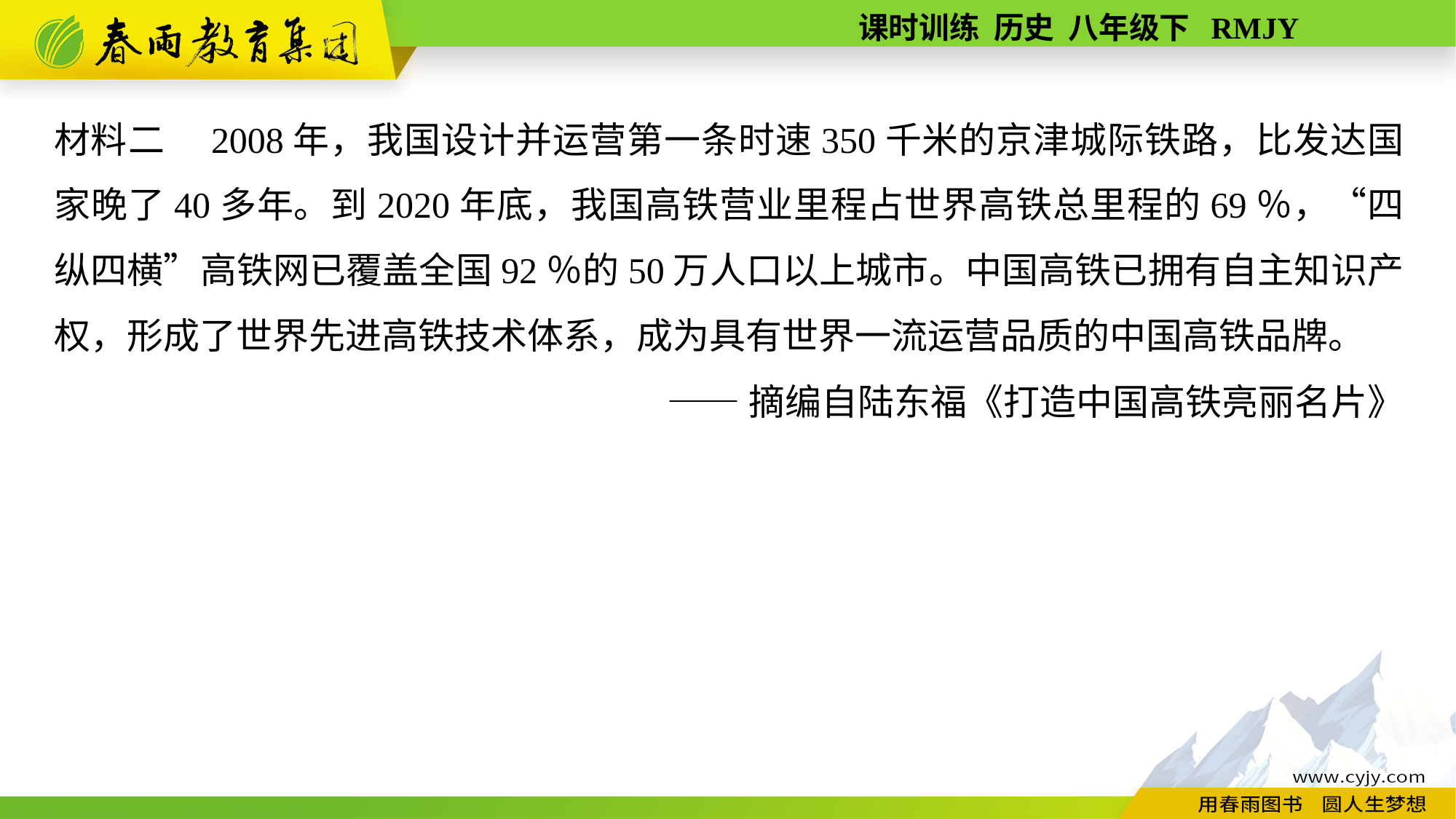

材料二　2008年，我国设计并运营第一条时速350千米的京津城际铁路，比发达国家晚了40多年。到2020年底，我国高铁营业里程占世界高铁总里程的69％，“四纵四横”高铁网已覆盖全国92％的50万人口以上城市。中国高铁已拥有自主知识产权，形成了世界先进高铁技术体系，成为具有世界一流运营品质的中国高铁品牌。
——摘编自陆东福《打造中国高铁亮丽名片》